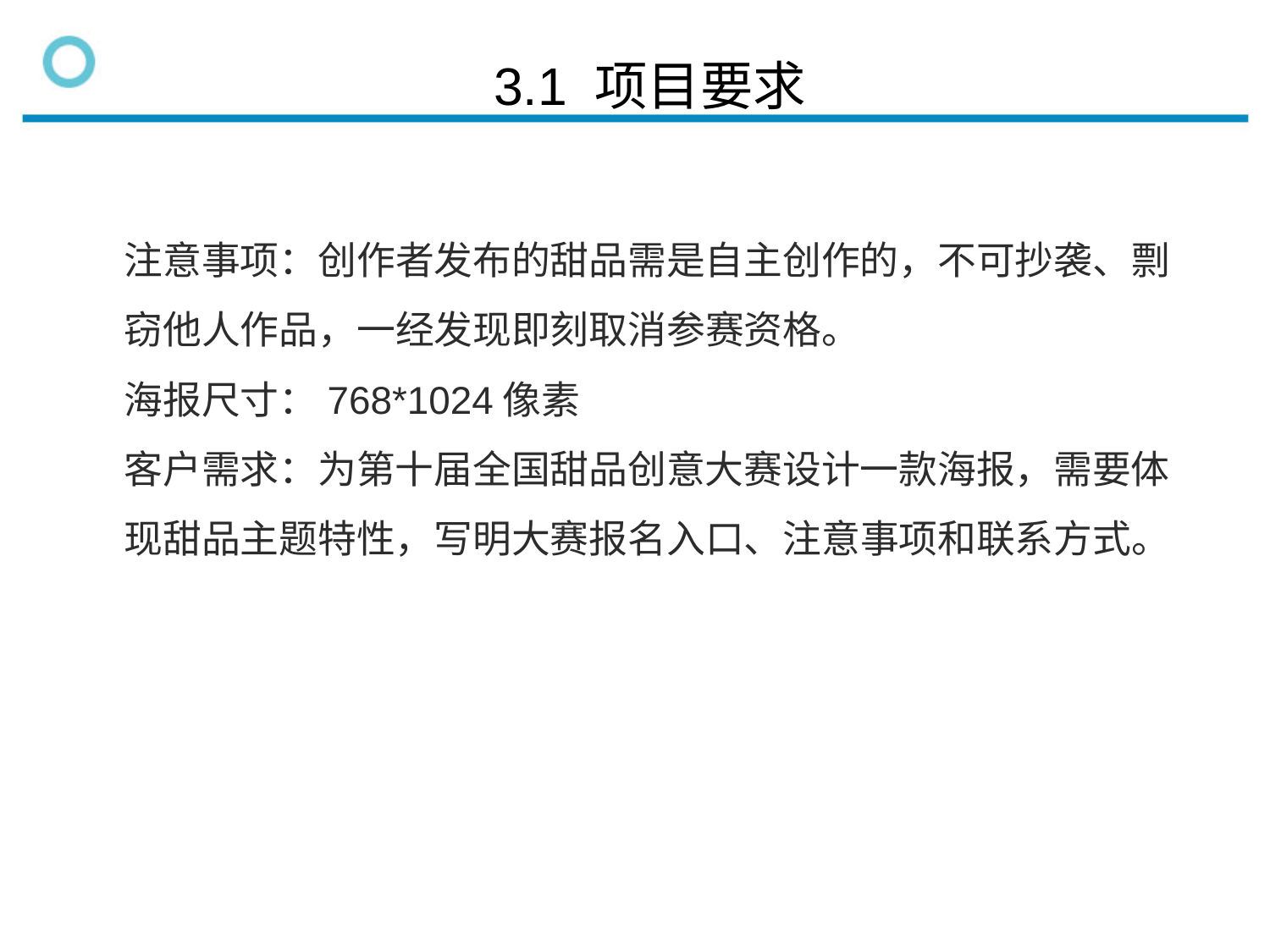

3.1 项目要求
注意事项：创作者发布的甜品需是自主创作的，不可抄袭、剽窃他人作品，一经发现即刻取消参赛资格。
海报尺寸：768*1024像素
客户需求：为第十届全国甜品创意大赛设计一款海报，需要体现甜品主题特性，写明大赛报名入口、注意事项和联系方式。